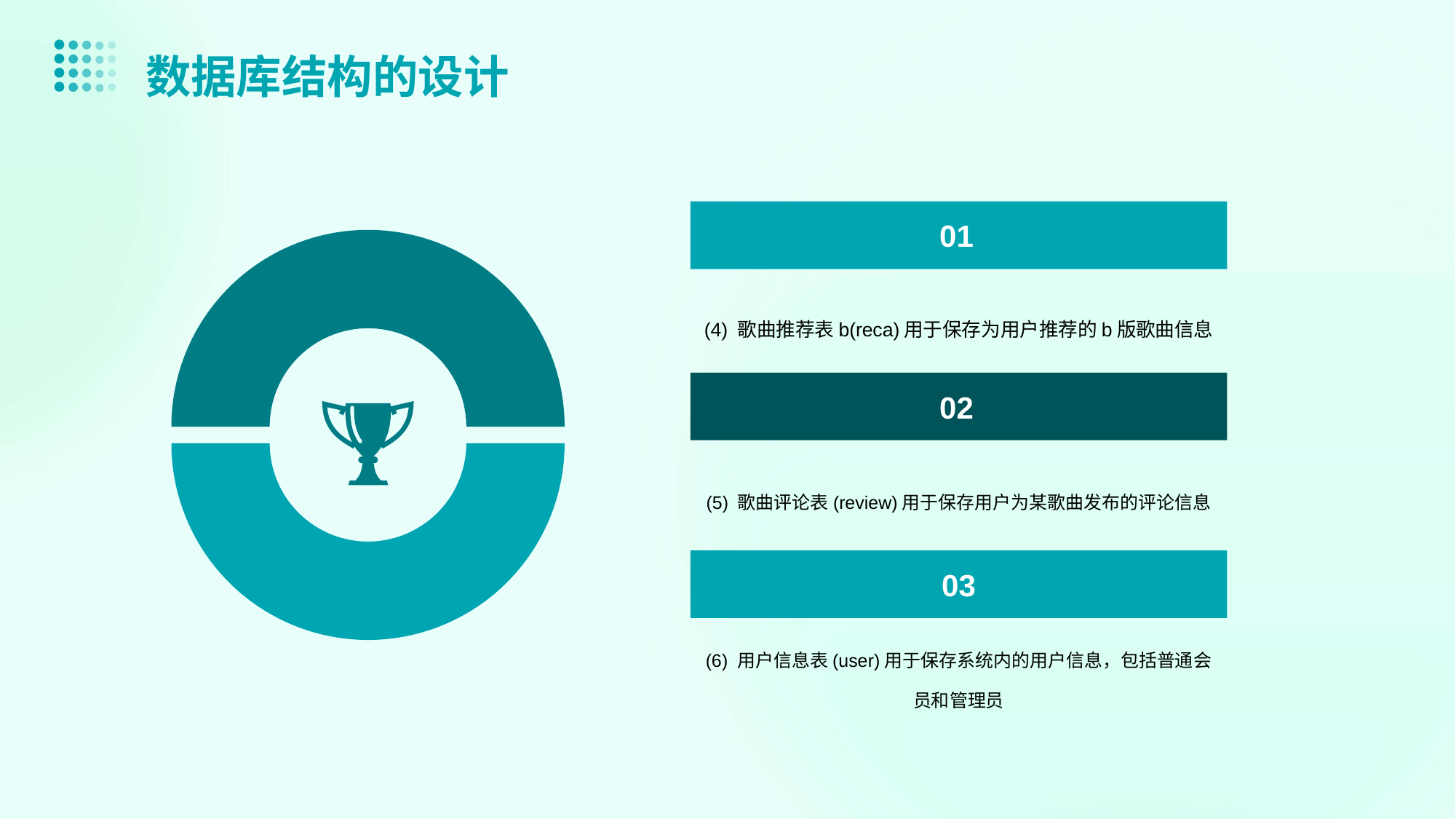

数据库结构的设计

01

(4) 歌曲推荐表b(reca)用于保存为用户推荐的b版歌曲信息

02

(5) 歌曲评论表(review)用于保存用户为某歌曲发布的评论信息

03
(6) 用户信息表(user)用于保存系统内的用户信息，包括普通会员和管理员